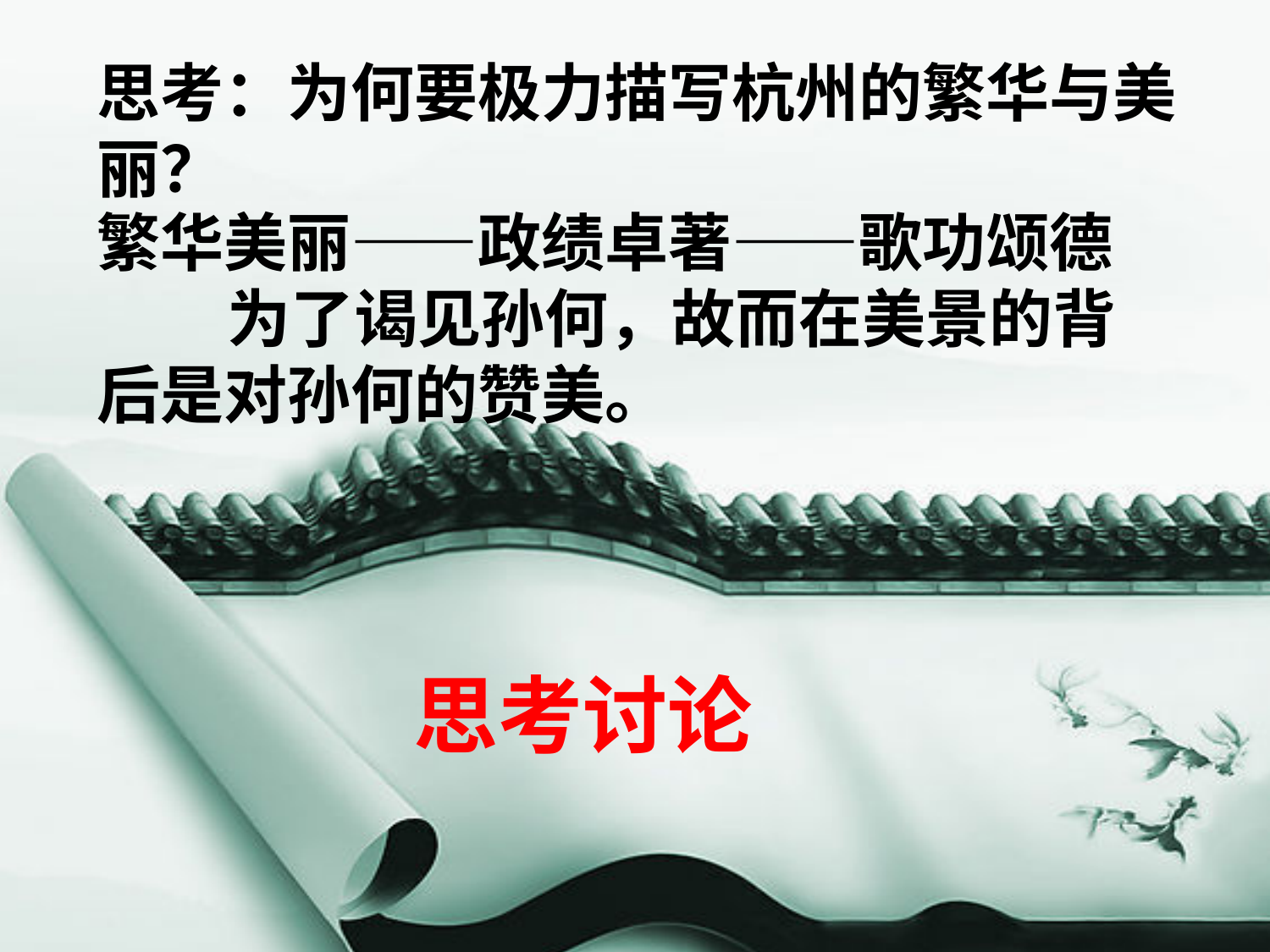

思考：为何要极力描写杭州的繁华与美丽？
繁华美丽——政绩卓著——歌功颂德
        为了谒见孙何，故而在美景的背后是对孙何的赞美。
      思考讨论